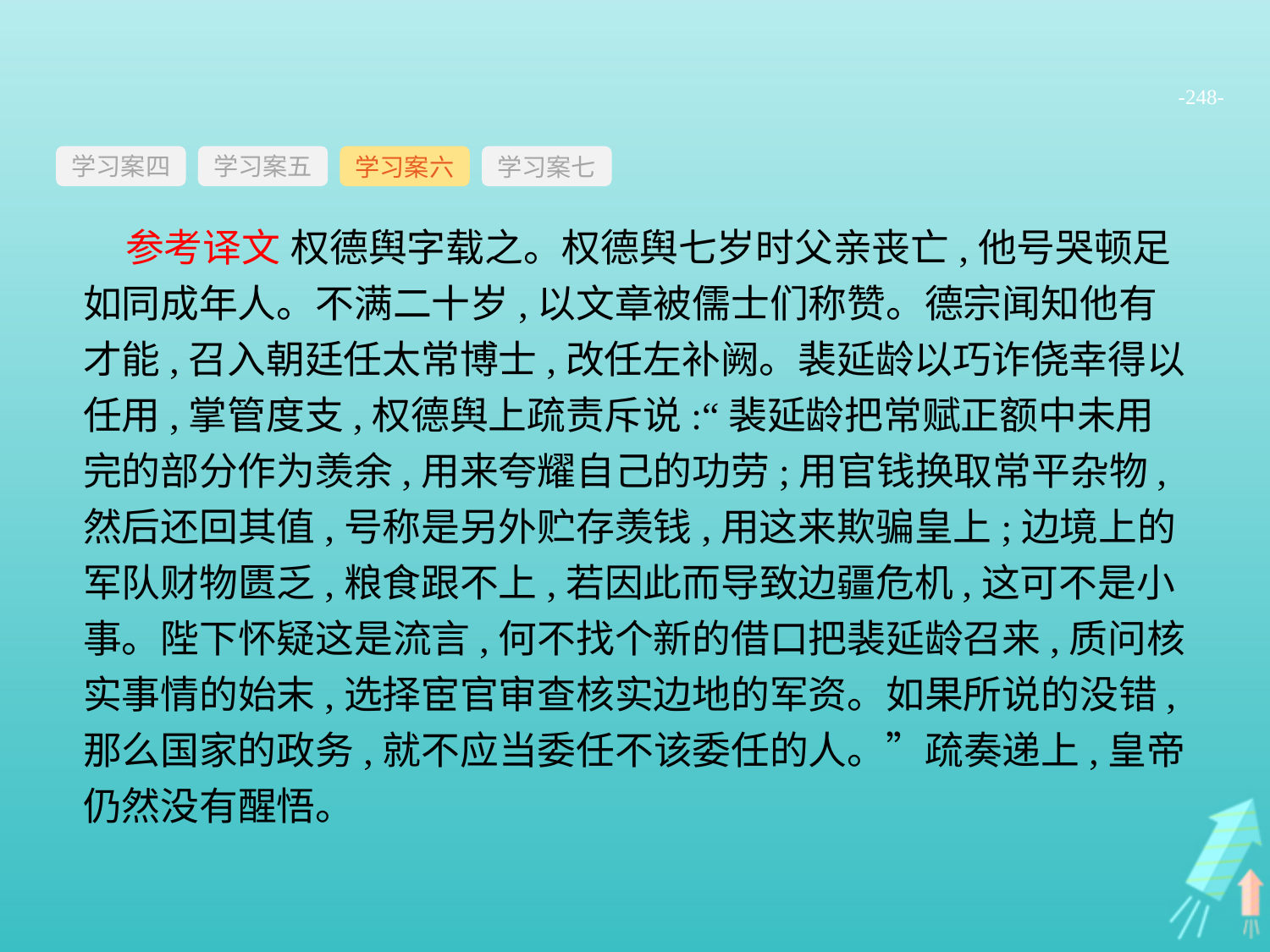

-248-
学习案四
学习案六
学习案七
学习案五
参考译文 权德舆字载之。权德舆七岁时父亲丧亡,他号哭顿足如同成年人。不满二十岁,以文章被儒士们称赞。德宗闻知他有才能,召入朝廷任太常博士,改任左补阙。裴延龄以巧诈侥幸得以任用,掌管度支,权德舆上疏责斥说:“裴延龄把常赋正额中未用完的部分作为羡余,用来夸耀自己的功劳;用官钱换取常平杂物,然后还回其值,号称是另外贮存羡钱,用这来欺骗皇上;边境上的军队财物匮乏,粮食跟不上,若因此而导致边疆危机,这可不是小事。陛下怀疑这是流言,何不找个新的借口把裴延龄召来,质问核实事情的始末,选择宦官审查核实边地的军资。如果所说的没错,那么国家的政务,就不应当委任不该委任的人。”疏奏递上,皇帝仍然没有醒悟。